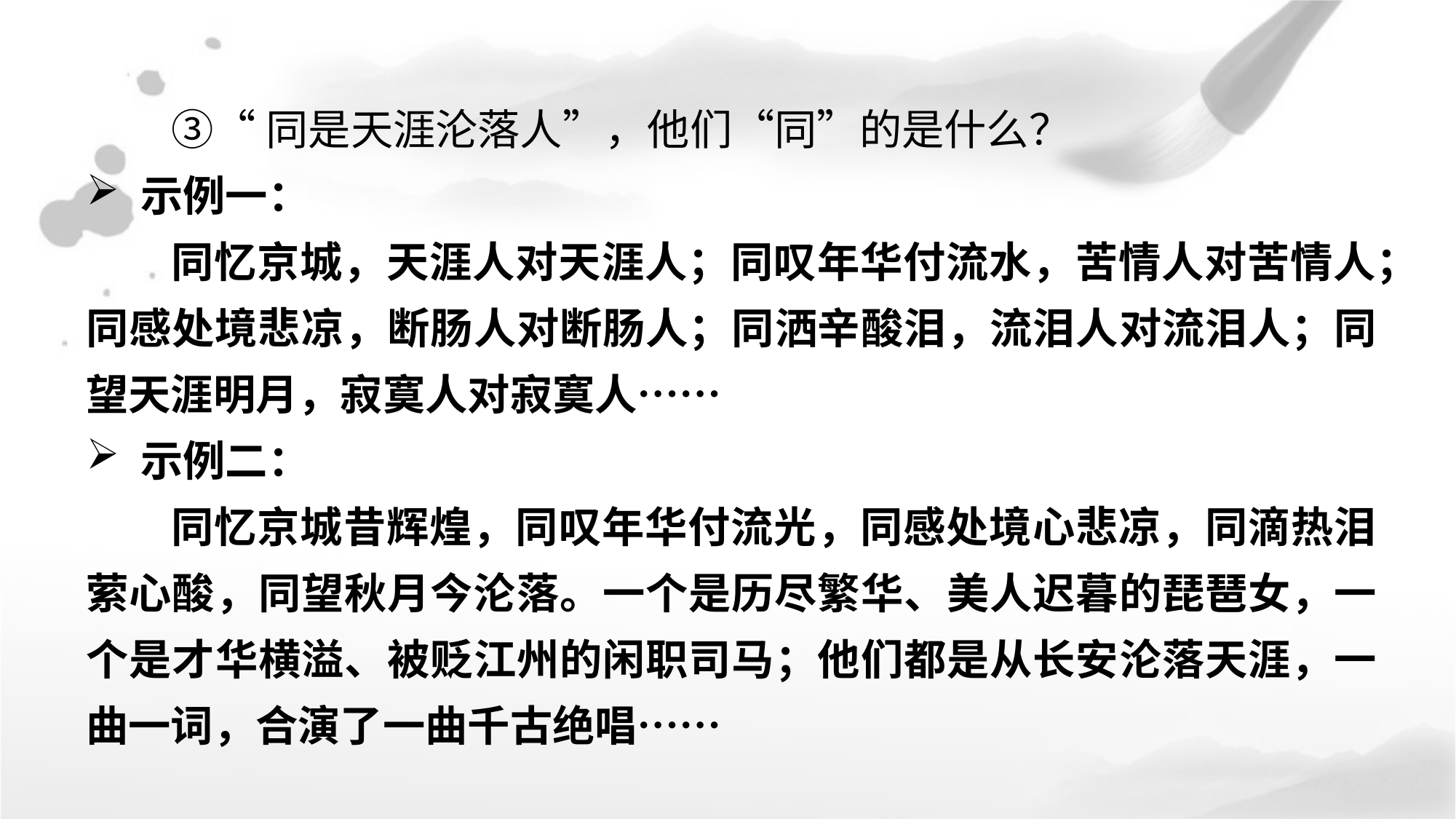

③“同是天涯沦落人”，他们“同”的是什么？
示例一：
同忆京城，天涯人对天涯人；同叹年华付流水，苦情人对苦情人；同感处境悲凉，断肠人对断肠人；同洒辛酸泪，流泪人对流泪人；同望天涯明月，寂寞人对寂寞人……
示例二：
同忆京城昔辉煌，同叹年华付流光，同感处境心悲凉，同滴热泪萦心酸，同望秋月今沦落。一个是历尽繁华、美人迟暮的琵琶女，一个是才华横溢、被贬江州的闲职司马；他们都是从长安沦落天涯，一曲一词，合演了一曲千古绝唱……